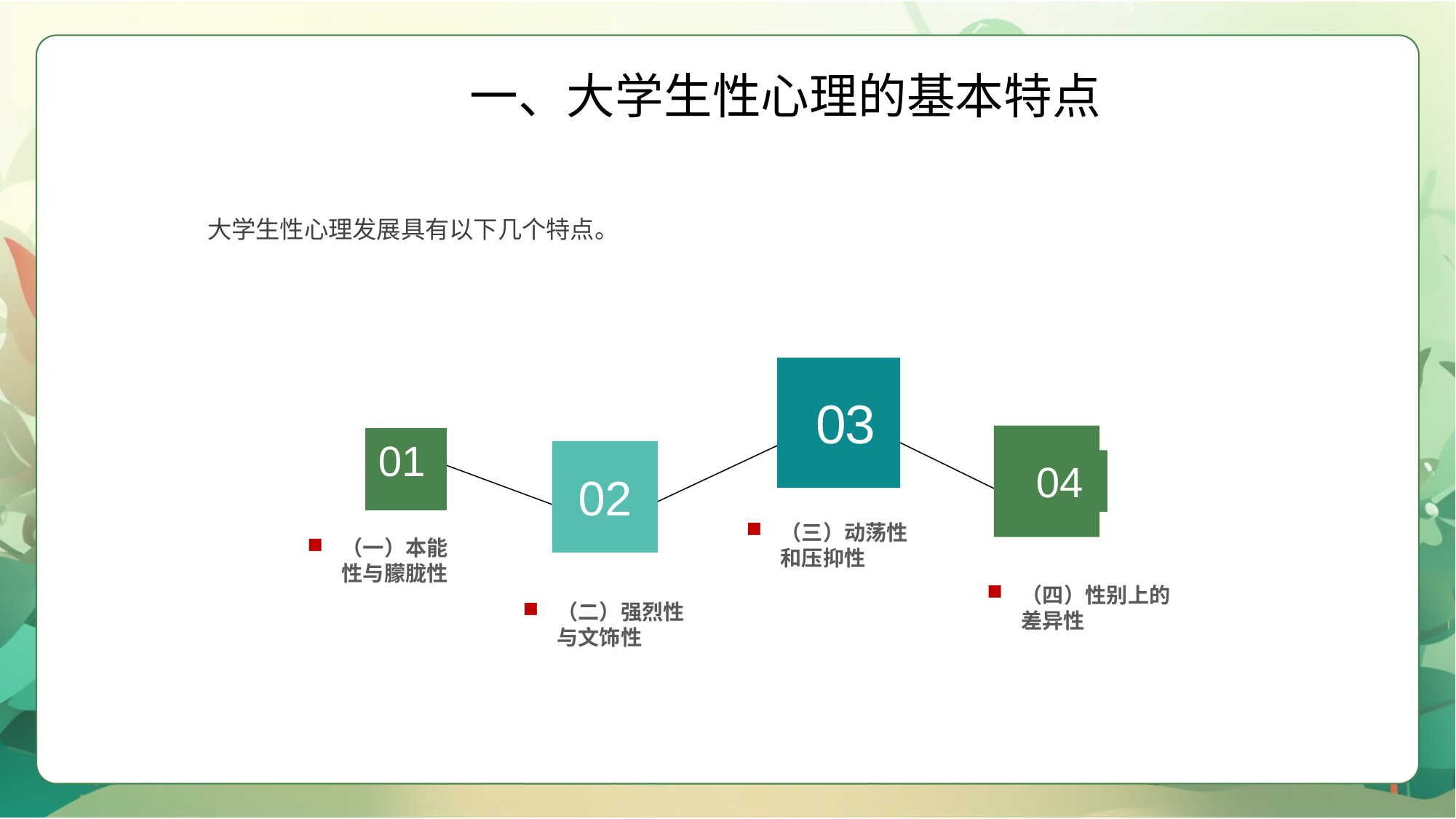

一、大学生性心理的基本特点
大学生性心理发展具有以下几个特点。

03

04

01

02
（三）动荡性和压抑性
（一）本能性与朦胧性
（四）性别上的差异性
（二）强烈性与文饰性